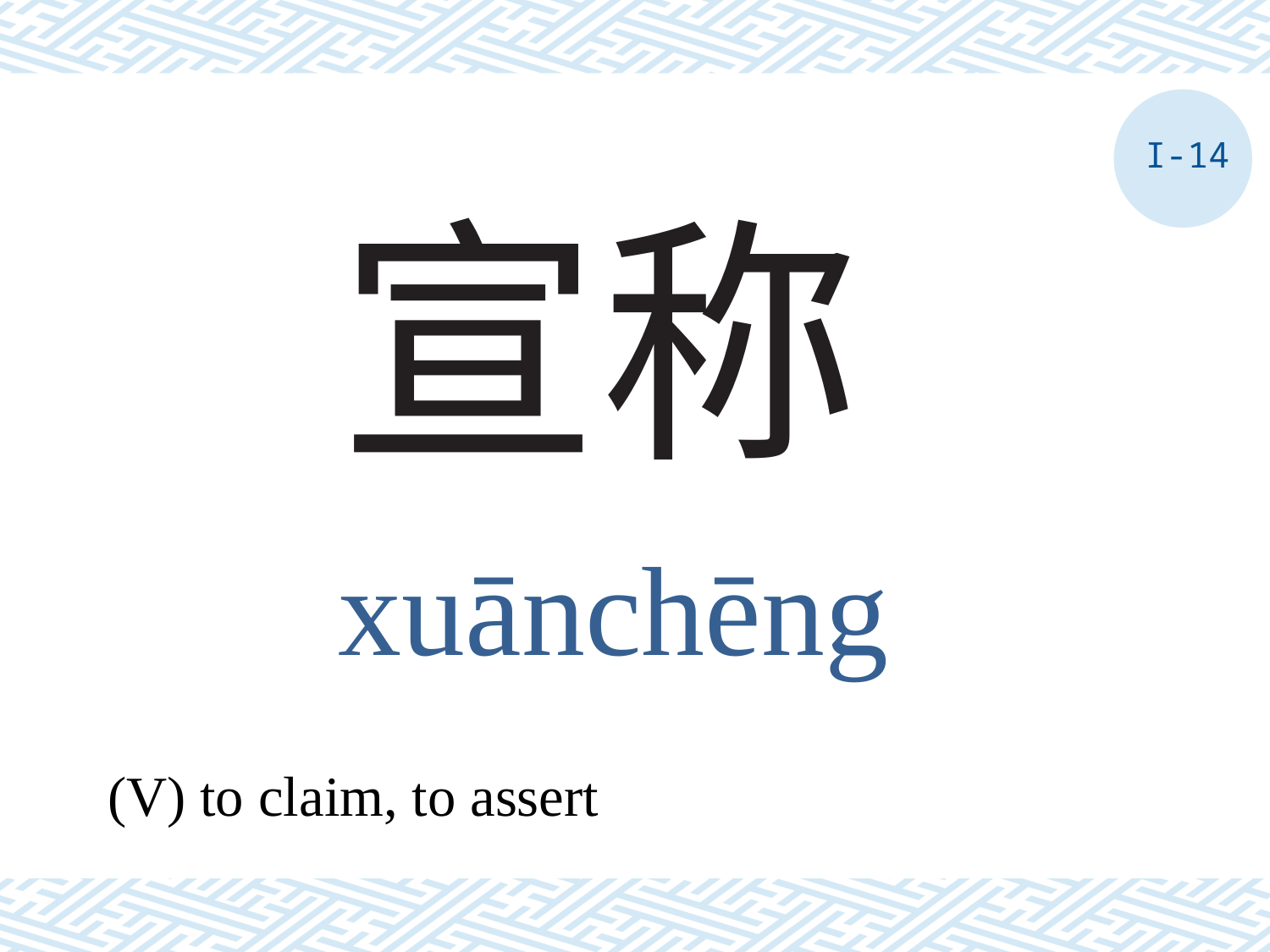

I-14

# 宣称
xuānchēng
(V) to claim, to assert